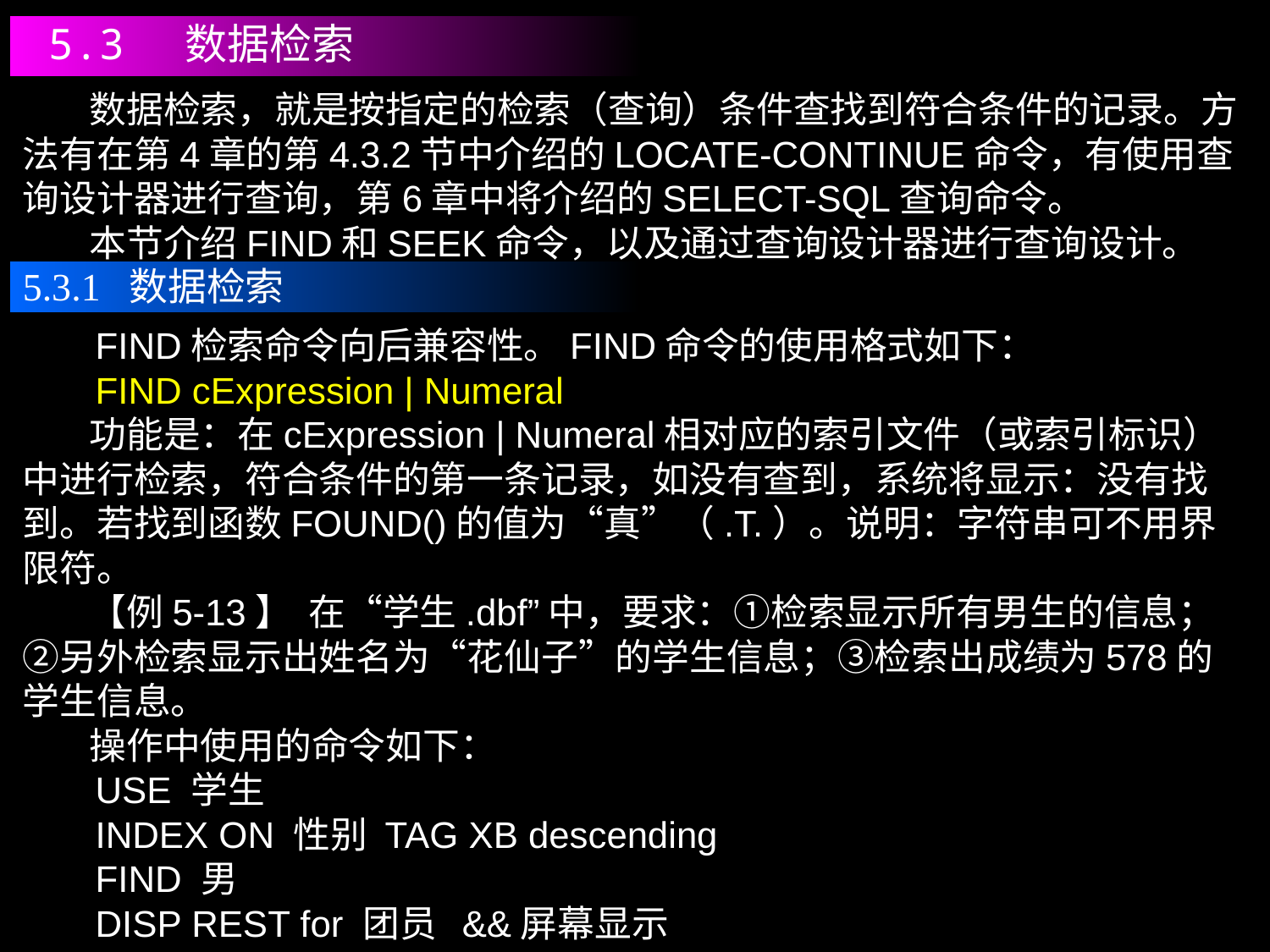

5.3  数据检索
       数据检索，就是按指定的检索（查询）条件查找到符合条件的记录。方法有在第4章的第4.3.2节中介绍的LOCATE-CONTINUE命令，有使用查询设计器进行查询，第6章中将介绍的SELECT-SQL查询命令。
       本节介绍FIND和SEEK命令，以及通过查询设计器进行查询设计。
5.3.1  数据检索
       FIND检索命令向后兼容性。FIND命令的使用格式如下：
       FIND cExpression | Numeral
       功能是：在cExpression | Numeral相对应的索引文件（或索引标识）中进行检索，符合条件的第一条记录，如没有查到，系统将显示：没有找到。若找到函数FOUND()的值为“真”（.T.）。说明：字符串可不用界限符。
       【例5-13】  在“学生.dbf”中，要求：①检索显示所有男生的信息；②另外检索显示出姓名为“花仙子”的学生信息；③检索出成绩为578的学生信息。
       操作中使用的命令如下：
       USE 学生
       INDEX ON 性别 TAG XB descending
       FIND 男
       DISP REST for 团员  &&屏幕显示
……